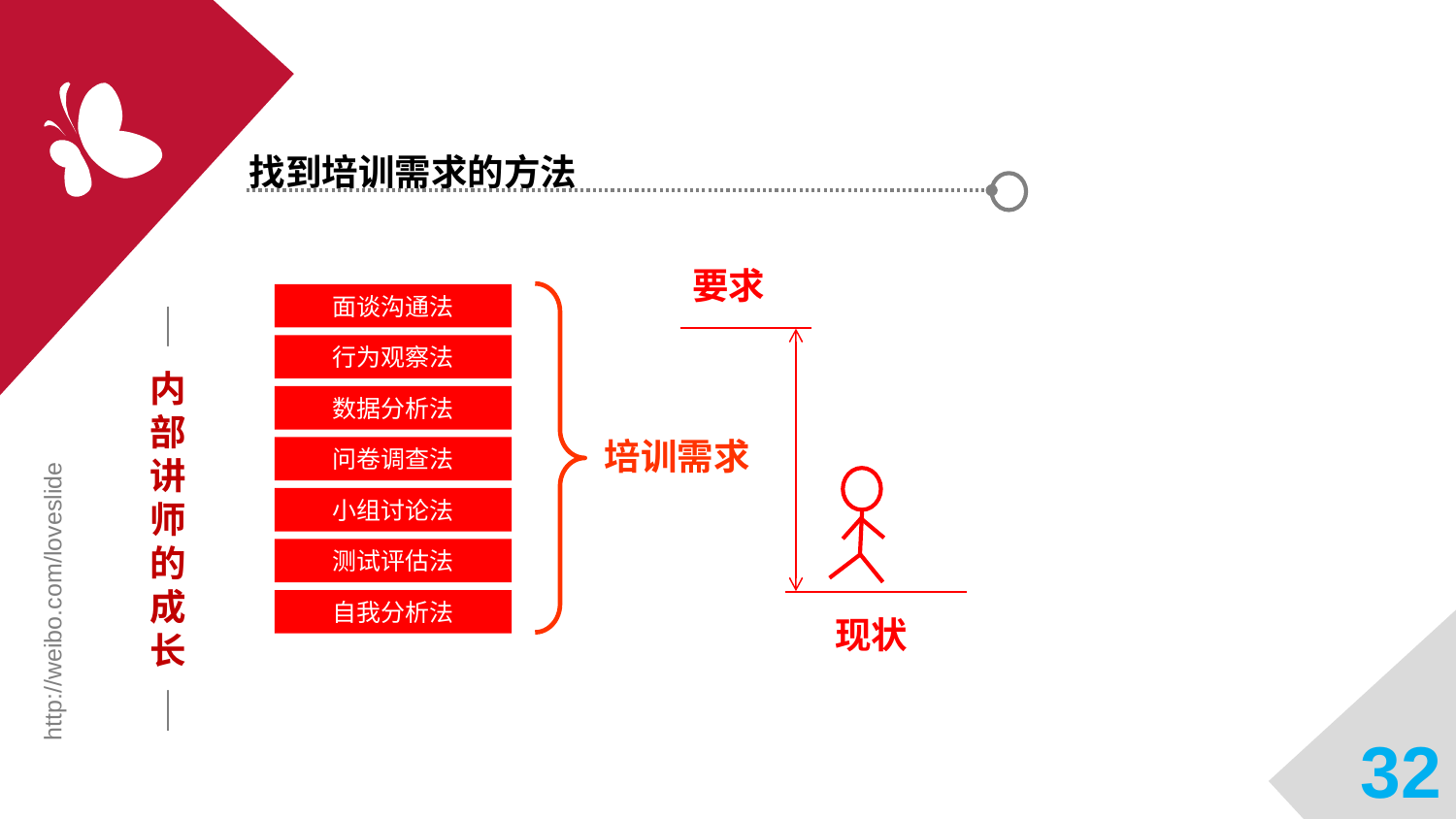

找到培训需求的方法

要求

面谈沟通法
行为观察法
内部讲师的成长
数据分析法
培训需求
问卷调查法

小组讨论法
测试评估法
http://weibo.com/loveslide
自我分析法
现状

32